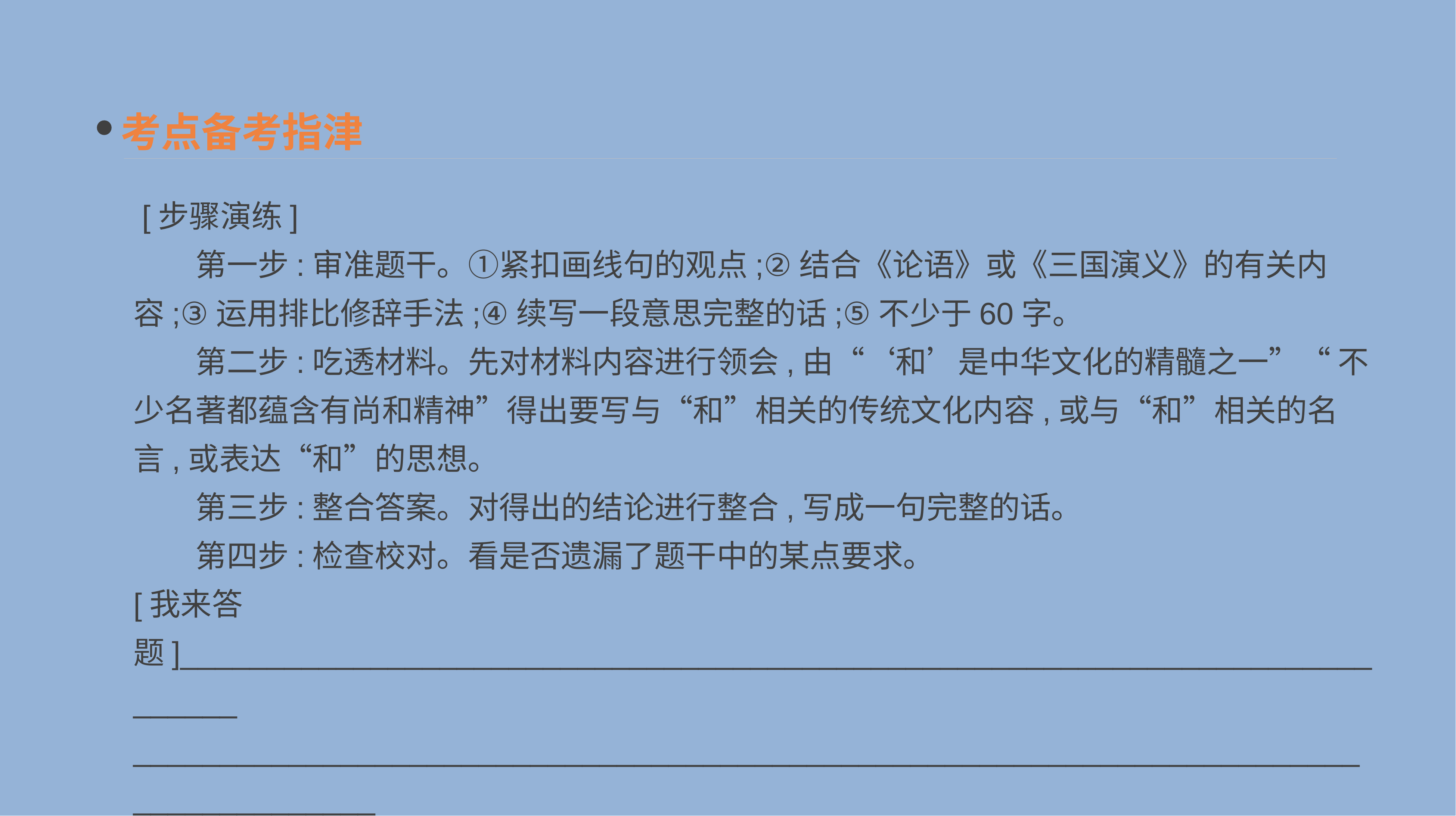

考点备考指津

 [步骤演练]
　　第一步:审准题干。①紧扣画线句的观点;②结合《论语》或《三国演义》的有关内容;③运用排比修辞手法;④续写一段意思完整的话;⑤不少于60字。
　　第二步:吃透材料。先对材料内容进行领会,由“‘和’是中华文化的精髓之一”“ 不少名著都蕴含有尚和精神”得出要写与“和”相关的传统文化内容,或与“和”相关的名言,或表达“和”的思想。
　　第三步:整合答案。对得出的结论进行整合,写成一句完整的话。
　　第四步:检查校对。看是否遗漏了题干中的某点要求。
[我来答题]___________________________________________________________________________
_____________________________________________________________________________________